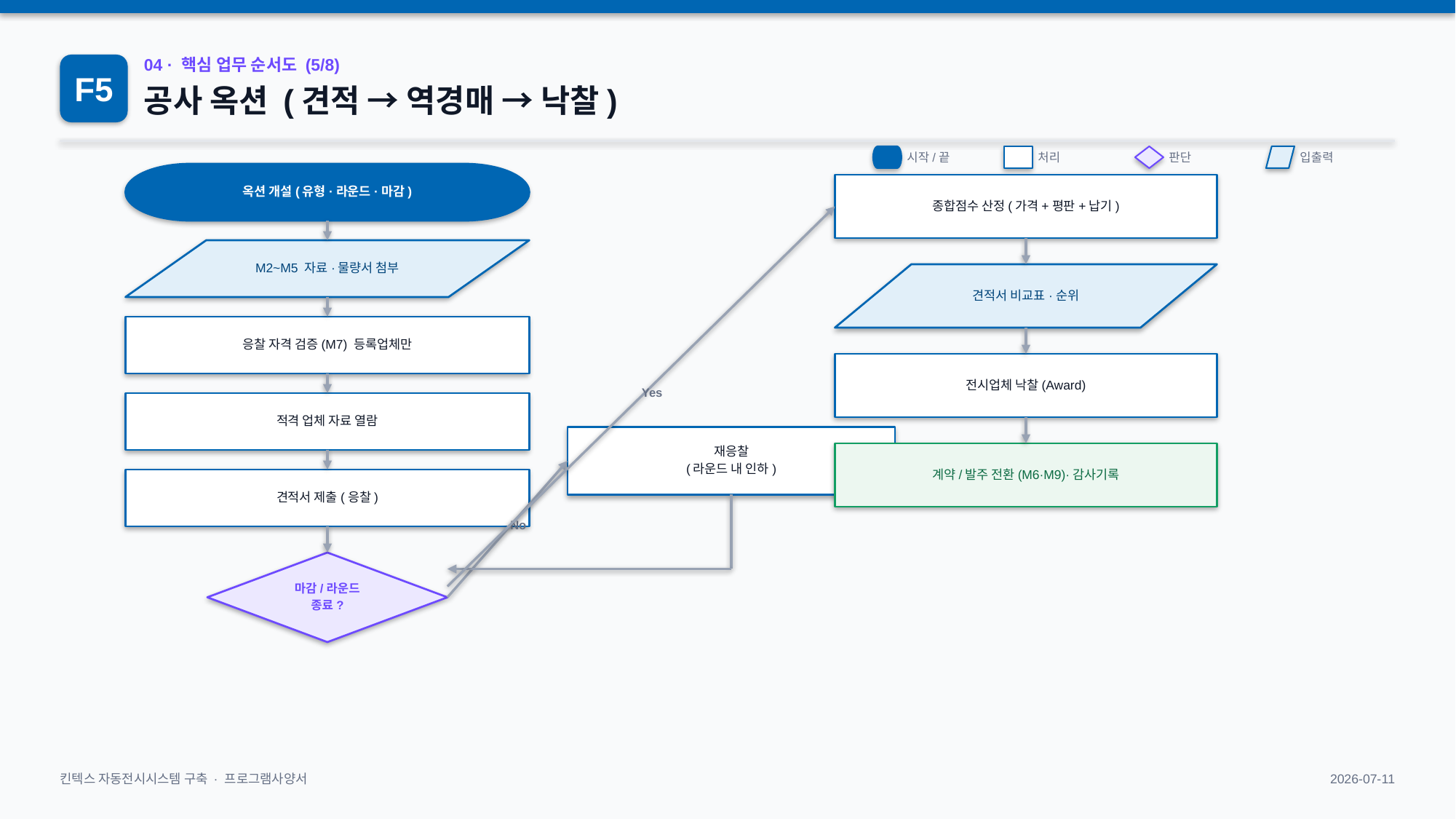

F5
04 · 핵심 업무 순서도 (5/8)
공사 옥션 (견적 → 역경매 → 낙찰)

시작/끝
처리
판단
입출력

옥션 개설(유형·라운드·마감)

종합점수 산정(가격+평판+납기)

M2~M5 자료·물량서 첨부

견적서 비교표·순위

응찰 자격 검증(M7) 등록업체만

전시업체 낙찰(Award)
Yes

적격 업체 자료 열람

재응찰
(라운드 내 인하)

계약/발주 전환(M6·M9)·감사기록

견적서 제출(응찰)
No

마감/라운드
종료?
킨텍스 자동전시시스템 구축 · 프로그램사양서
2026-07-11